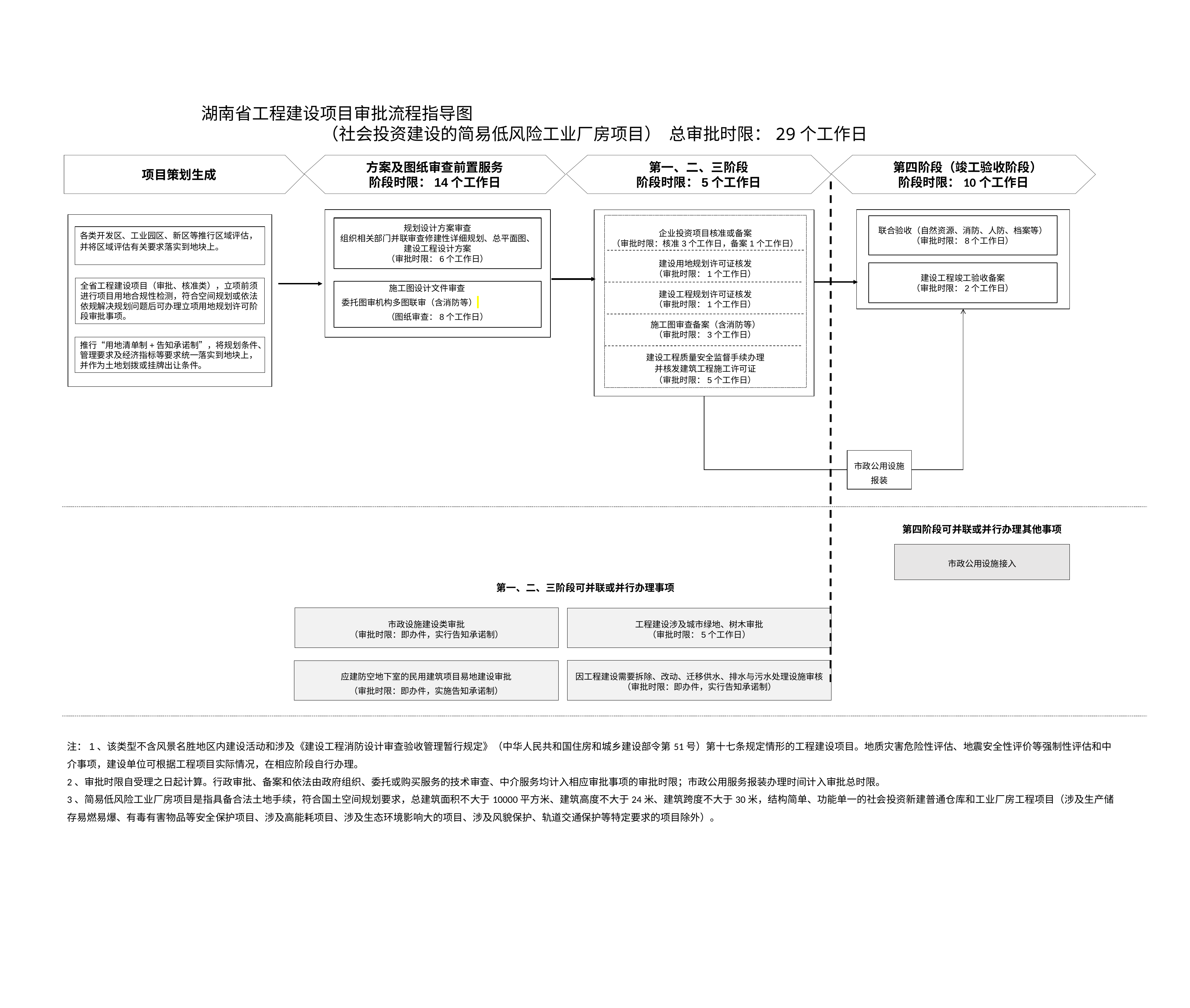

湖南省工程建设项目审批流程指导图
（社会投资建设的简易低风险工业厂房项目）  总审批时限：29个工作日
  第四阶段（竣工验收阶段）
阶段时限：10个工作日
项目策划生成
方案及图纸审查前置服务
阶段时限：14个工作日

第一、二、三阶段
阶段时限：5个工作日

企业投资项目核准或备案
（审批时限：核准3个工作日，备案1个工作日）

建设用地规划许可证核发
（审批时限：1个工作日）

建设工程规划许可证核发
（审批时限：1个工作日）

施工图审查备案（含消防等）
（审批时限：3个工作日）

建设工程质量安全监督手续办理
并核发建筑工程施工许可证
（审批时限：5个工作日）
联合验收（自然资源、消防、人防、档案等）（审批时限：8个工作日）
规划设计方案审查
组织相关部门并联审查修建性详细规划、总平面图、建设工程设计方案
（审批时限：6个工作日）
各类开发区、工业园区、新区等推行区域评估，并将区域评估有关要求落实到地块上。
建设工程竣工验收备案
（审批时限：2个工作日）
全省工程建设项目（审批、核准类），立项前须进行项目用地合规性检测，符合空间规划或依法依规解决规划问题后可办理立项用地规划许可阶段审批事项。

施工图设计文件审查
委托图审机构多图联审（含消防等）                               （图纸审查：8个工作日）

推行“用地清单制+告知承诺制”，将规划条件、管理要求及经济指标等要求统一落实到地块上，并作为土地划拨或挂牌出让条件。
市政公用设施报装
第四阶段可并联或并行办理其他事项
市政公用设施接入
第一、二、三阶段可并联或并行办理事项
市政设施建设类审批
（审批时限：即办件，实行告知承诺制）
工程建设涉及城市绿地、树木审批
（审批时限：5个工作日）
因工程建设需要拆除、改动、迁移供水、排水与污水处理设施审核
（审批时限：即办件，实行告知承诺制）
应建防空地下室的民用建筑项目易地建设审批
（审批时限：即办件，实施告知承诺制）
注：1、该类型不含风景名胜地区内建设活动和涉及《建设工程消防设计审查验收管理暂行规定》（中华人民共和国住房和城乡建设部令第51号）第十七条规定情形的工程建设项目。地质灾害危险性评估、地震安全性评价等强制性评估和中介事项，建设单位可根据工程项目实际情况，在相应阶段自行办理。
2、审批时限自受理之日起计算。行政审批、备案和依法由政府组织、委托或购买服务的技术审查、中介服务均计入相应审批事项的审批时限；市政公用服务报装办理时间计入审批总时限。
3、简易低风险工业厂房项目是指具备合法土地手续，符合国土空间规划要求，总建筑面积不大于10000平方米、建筑高度不大于24米、建筑跨度不大于30米，结构简单、功能单一的社会投资新建普通仓库和工业厂房工程项目（涉及生产储存易燃易爆、有毒有害物品等安全保护项目、涉及高能耗项目、涉及生态环境影响大的项目、涉及风貌保护、轨道交通保护等特定要求的项目除外）。